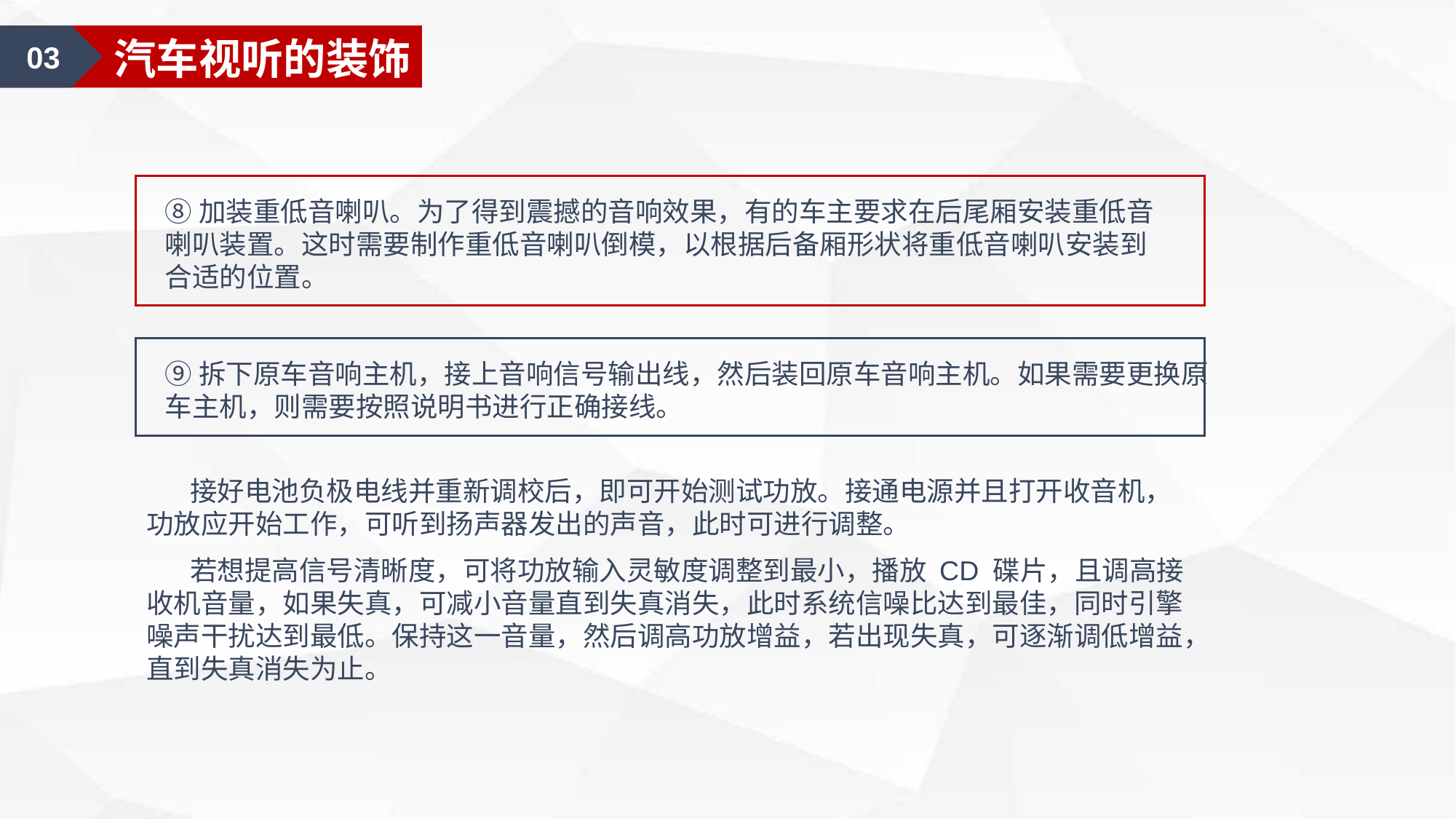

03
汽车视听的装饰

⑧加装重低音喇叭。为了得到震撼的音响效果，有的车主要求在后尾厢安装重低音喇叭装置。这时需要制作重低音喇叭倒模，以根据后备厢形状将重低音喇叭安装到合适的位置。

⑨拆下原车音响主机，接上音响信号输出线，然后装回原车音响主机。如果需要更换原车主机，则需要按照说明书进行正确接线。
      接好电池负极电线并重新调校后，即可开始测试功放。接通电源并且打开收音机，功放应开始工作，可听到扬声器发出的声音，此时可进行调整。
      若想提高信号清晰度，可将功放输入灵敏度调整到最小，播放 CD 碟片，且调高接收机音量，如果失真，可减小音量直到失真消失，此时系统信噪比达到最佳，同时引擎噪声干扰达到最低。保持这一音量，然后调高功放增益，若出现失真，可逐渐调低增益，直到失真消失为止。